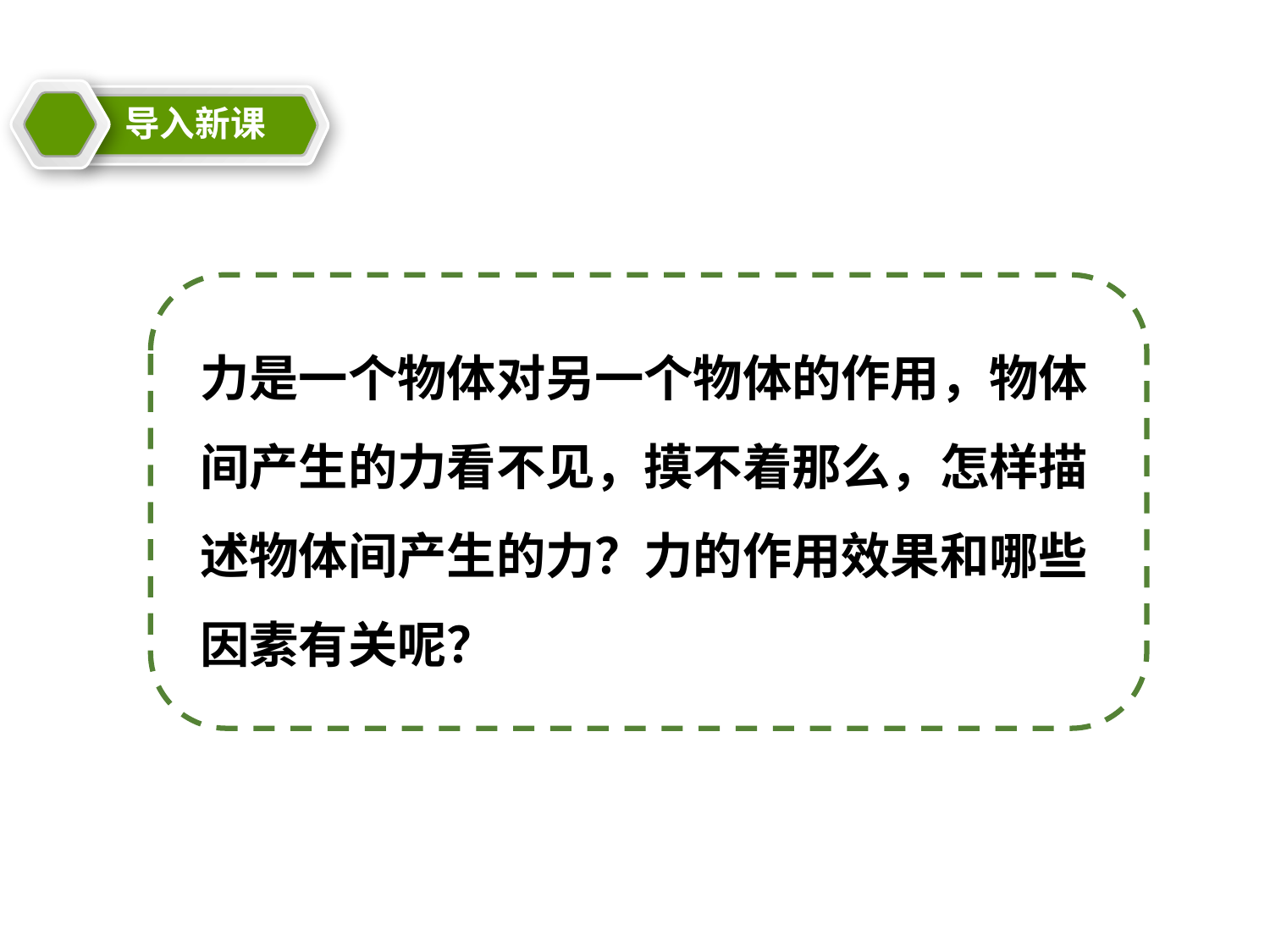

导入新课
教学目
21cnjy.com

力是一个物体对另一个物体的作用，物体间产生的力看不见，摸不着那么，怎样描述物体间产生的力？力的作用效果和哪些因素有关呢？